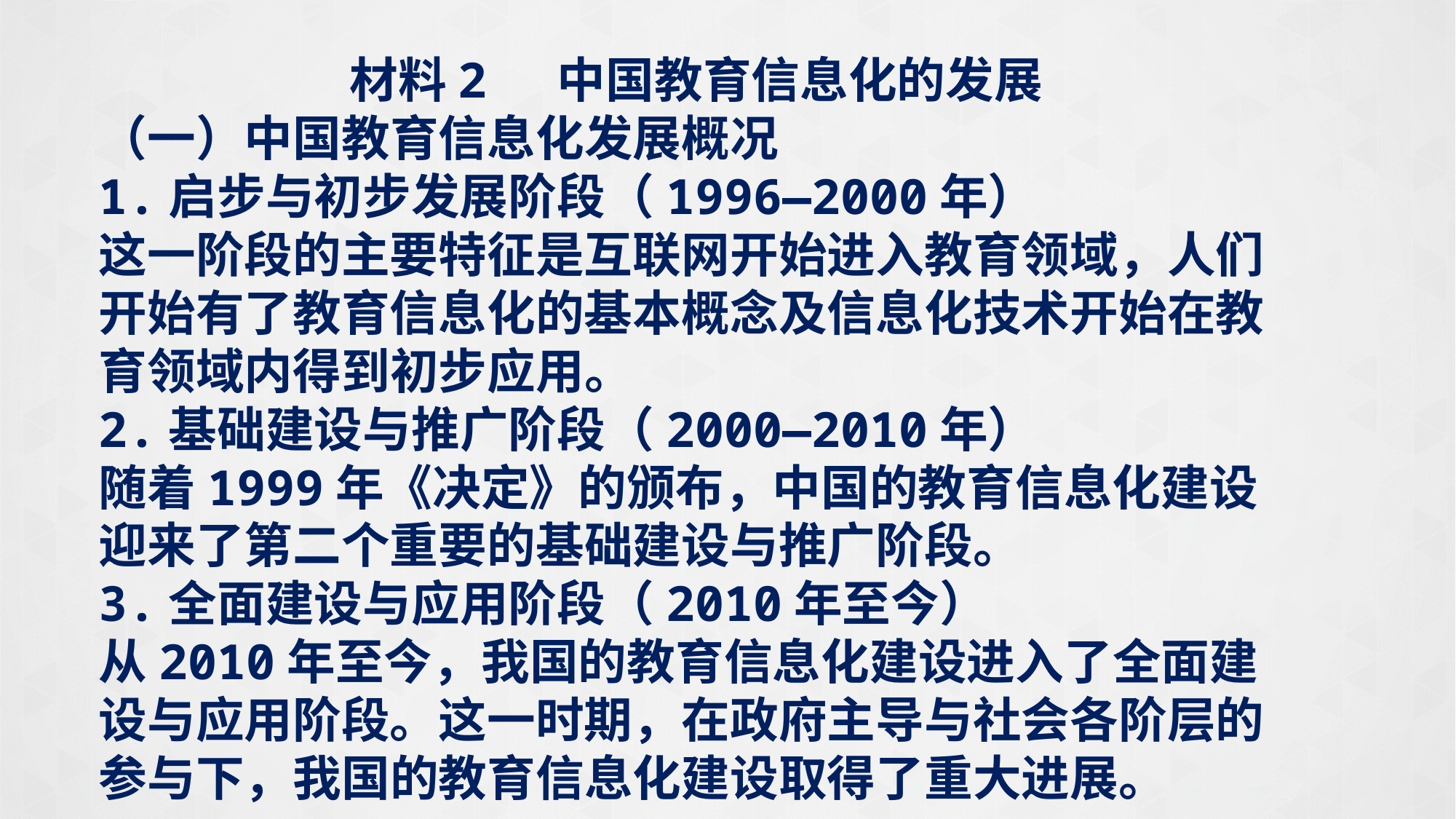

材料2  中国教育信息化的发展
（一）中国教育信息化发展概况
1.启步与初步发展阶段（1996—2000年）
这一阶段的主要特征是互联网开始进入教育领域，人们开始有了教育信息化的基本概念及信息化技术开始在教育领域内得到初步应用。
2.基础建设与推广阶段（2000—2010年）
随着1999年《决定》的颁布，中国的教育信息化建设迎来了第二个重要的基础建设与推广阶段。
3.全面建设与应用阶段（2010年至今）
从2010年至今，我国的教育信息化建设进入了全面建设与应用阶段。这一时期，在政府主导与社会各阶层的参与下，我国的教育信息化建设取得了重大进展。